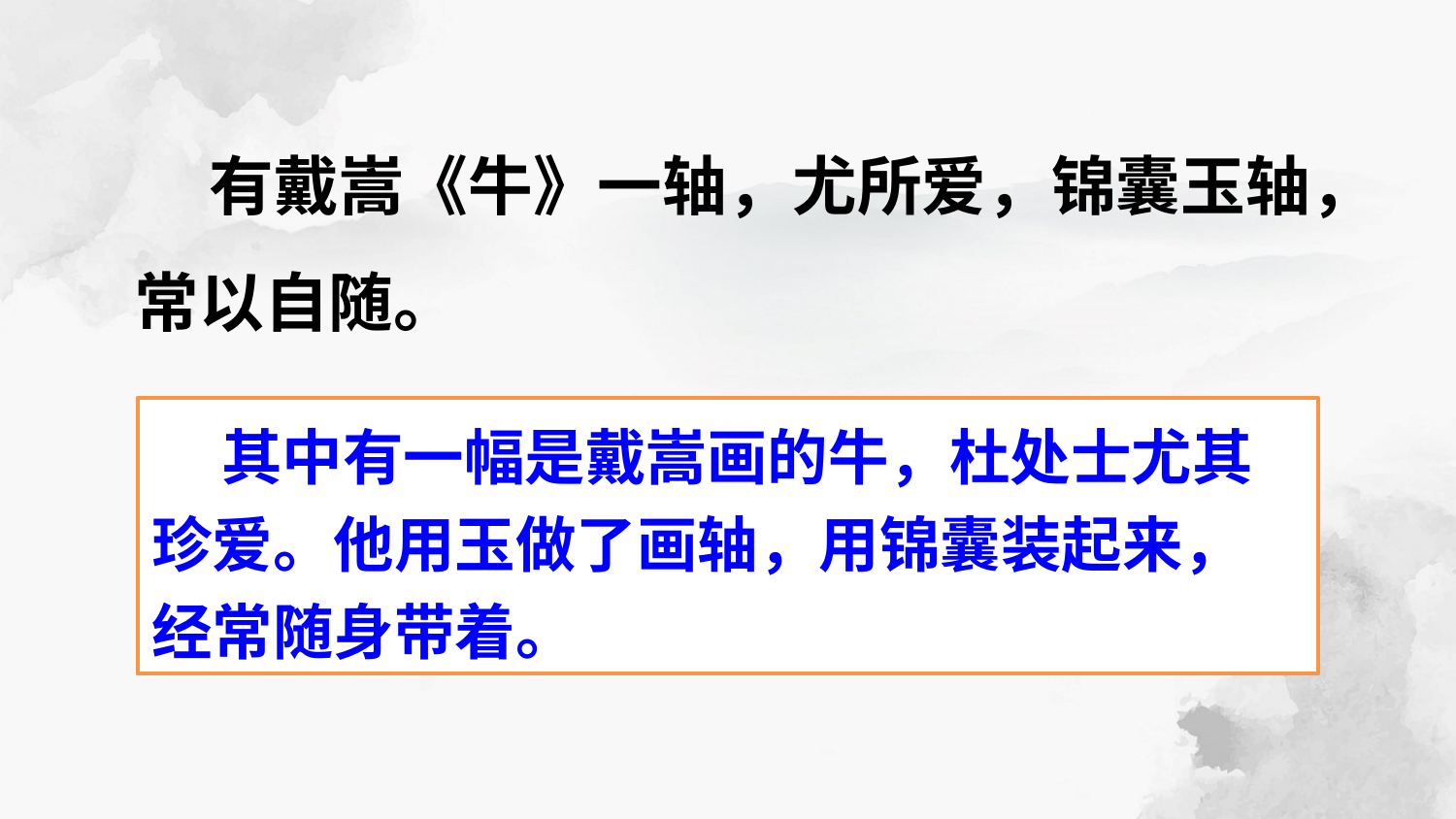

有戴嵩《牛》一轴，尤所爱，锦囊玉轴，常以自随。
    其中有一幅是戴嵩画的牛，杜处士尤其珍爱。他用玉做了画轴，用锦囊装起来，经常随身带着。